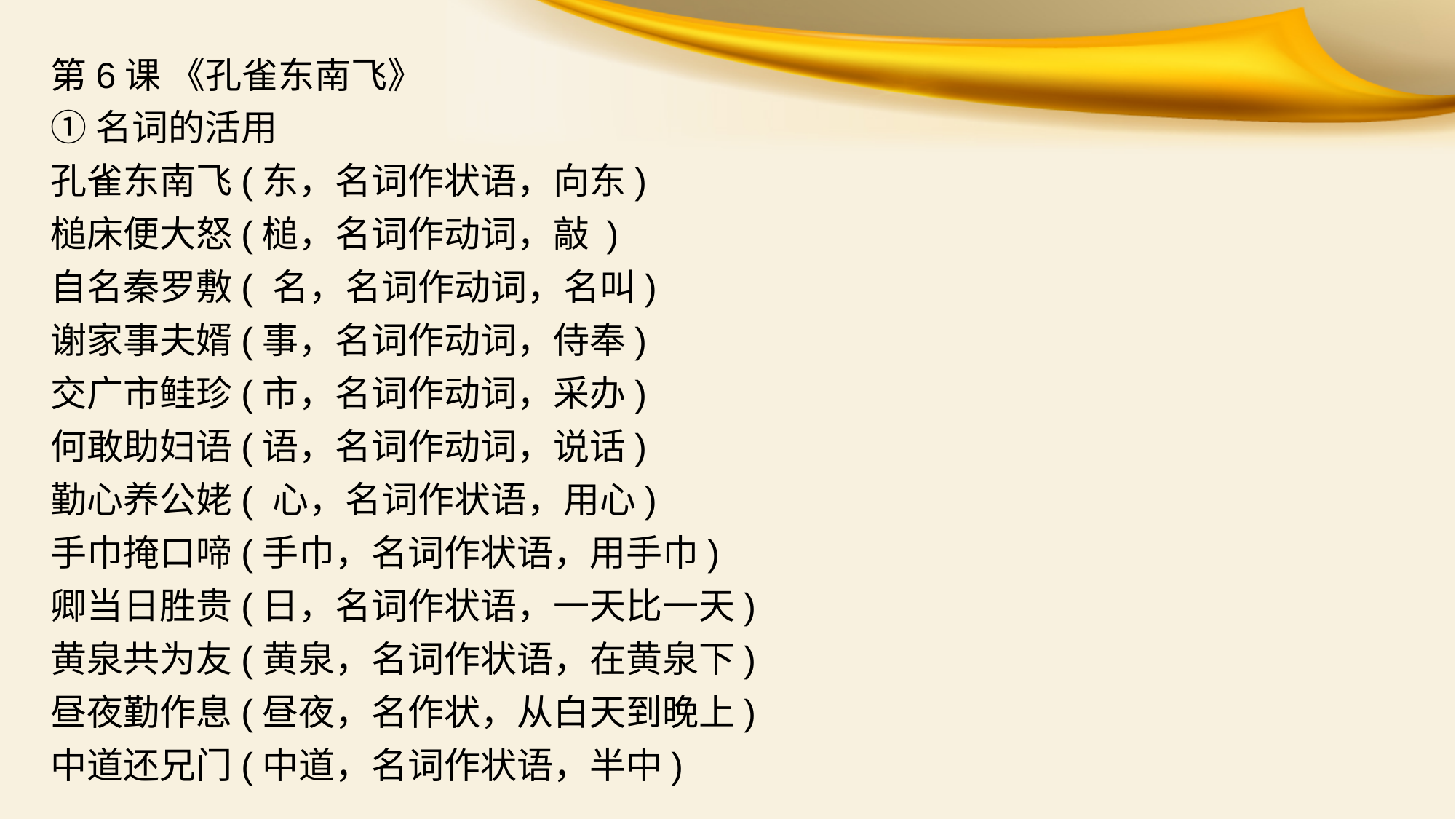

第6课 《孔雀东南飞》
①名词的活用
孔雀东南飞(东，名词作状语，向东)
槌床便大怒(槌，名词作动词，敲 )
自名秦罗敷( 名，名词作动词，名叫)
谢家事夫婿(事，名词作动词，侍奉)
交广市鲑珍(市，名词作动词，采办)
何敢助妇语(语，名词作动词，说话)
勤心养公姥( 心，名词作状语，用心)
手巾掩口啼(手巾，名词作状语，用手巾)
卿当日胜贵(日，名词作状语，一天比一天)
黄泉共为友(黄泉，名词作状语，在黄泉下)
昼夜勤作息(昼夜，名作状，从白天到晚上)
中道还兄门(中道，名词作状语，半中)